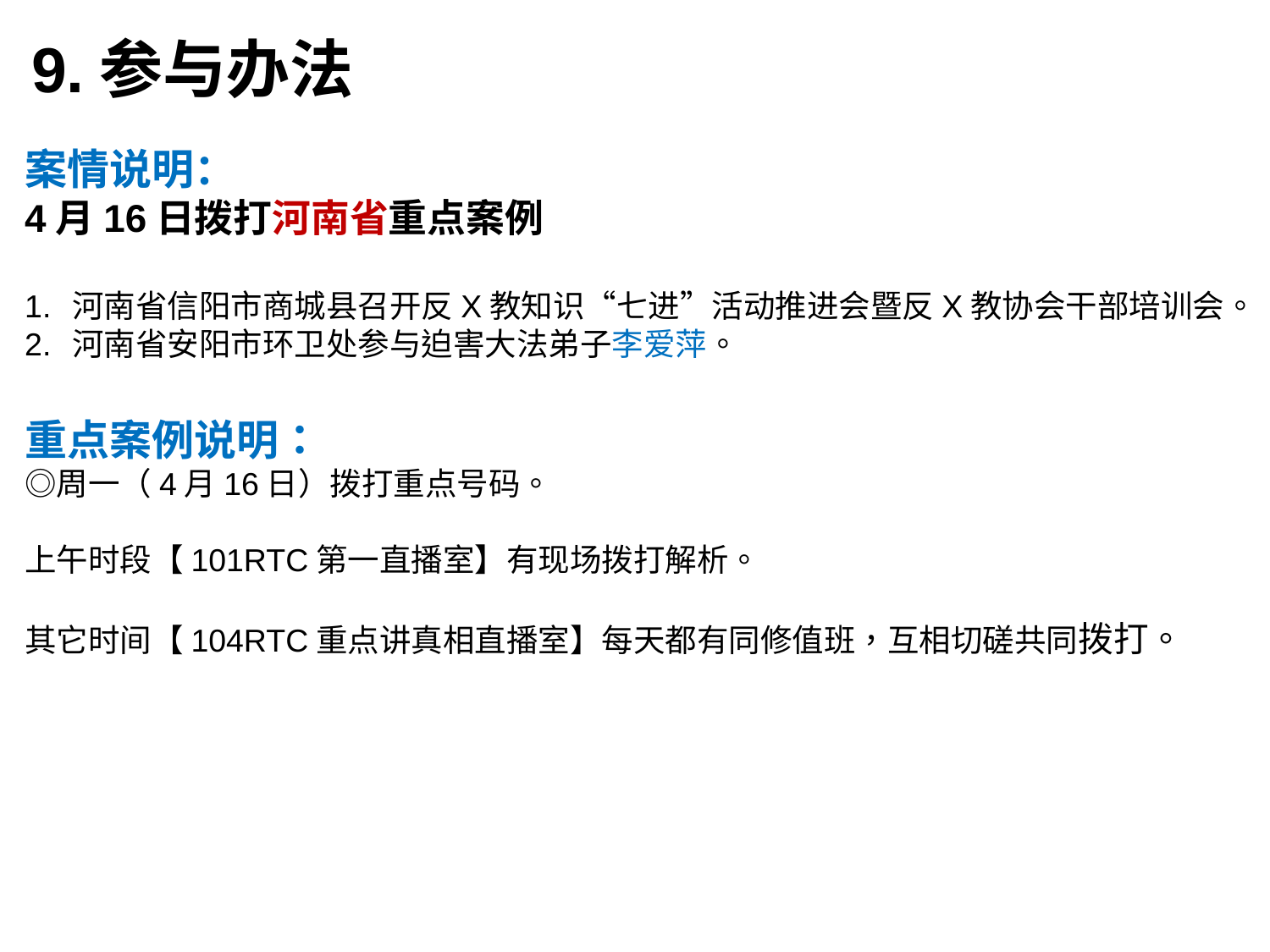

9.参与办法
案情说明：
4月16日拨打河南省重点案例

河南省信阳市商城县召开反X教知识“七进”活动推进会暨反X教协会干部培训会。
河南省安阳市环卫处参与迫害大法弟子李爱萍。

重点案例说明：
◎周一（4月16日）拨打重点号码。
上午时段【101RTC第一直播室】有现场拨打解析。

其它时间【104RTC重点讲真相直播室】每天都有同修值班，互相切磋共同拨打。